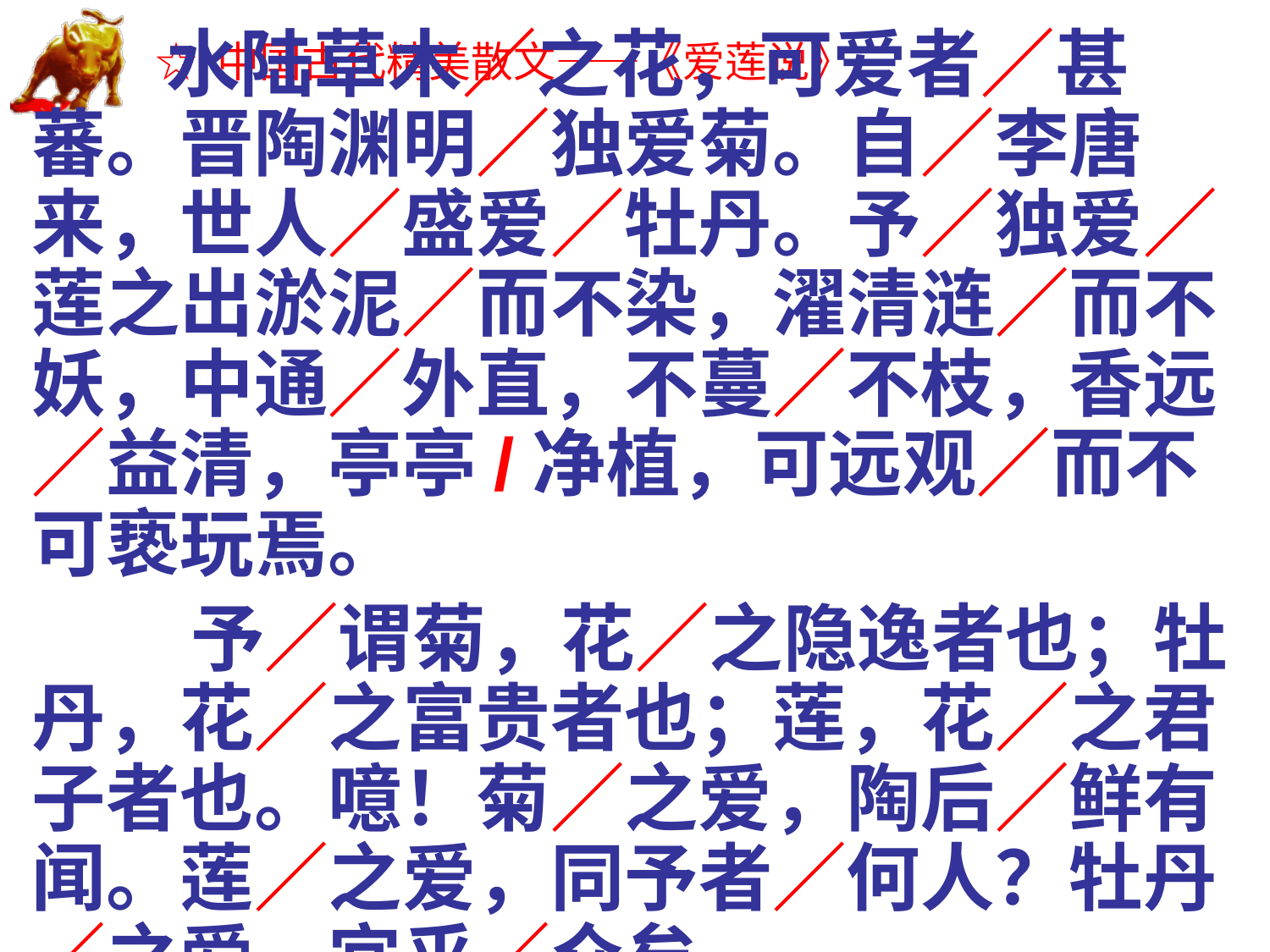

#
　　水陆草木／之花，可爱者／甚蕃。晋陶渊明／独爱菊。自／李唐来，世人／盛爱／牡丹。予／独爱／莲之出淤泥／而不染，濯清涟／而不妖，中通／外直，不蔓／不枝，香远／益清，亭亭/净植，可远观／而不可亵玩焉。
    　予／谓菊，花／之隐逸者也；牡丹，花／之富贵者也；莲，花／之君子者也。噫！菊／之爱，陶后／鲜有闻。莲／之爱，同予者／何人？牡丹／之爱，宜乎／众矣。